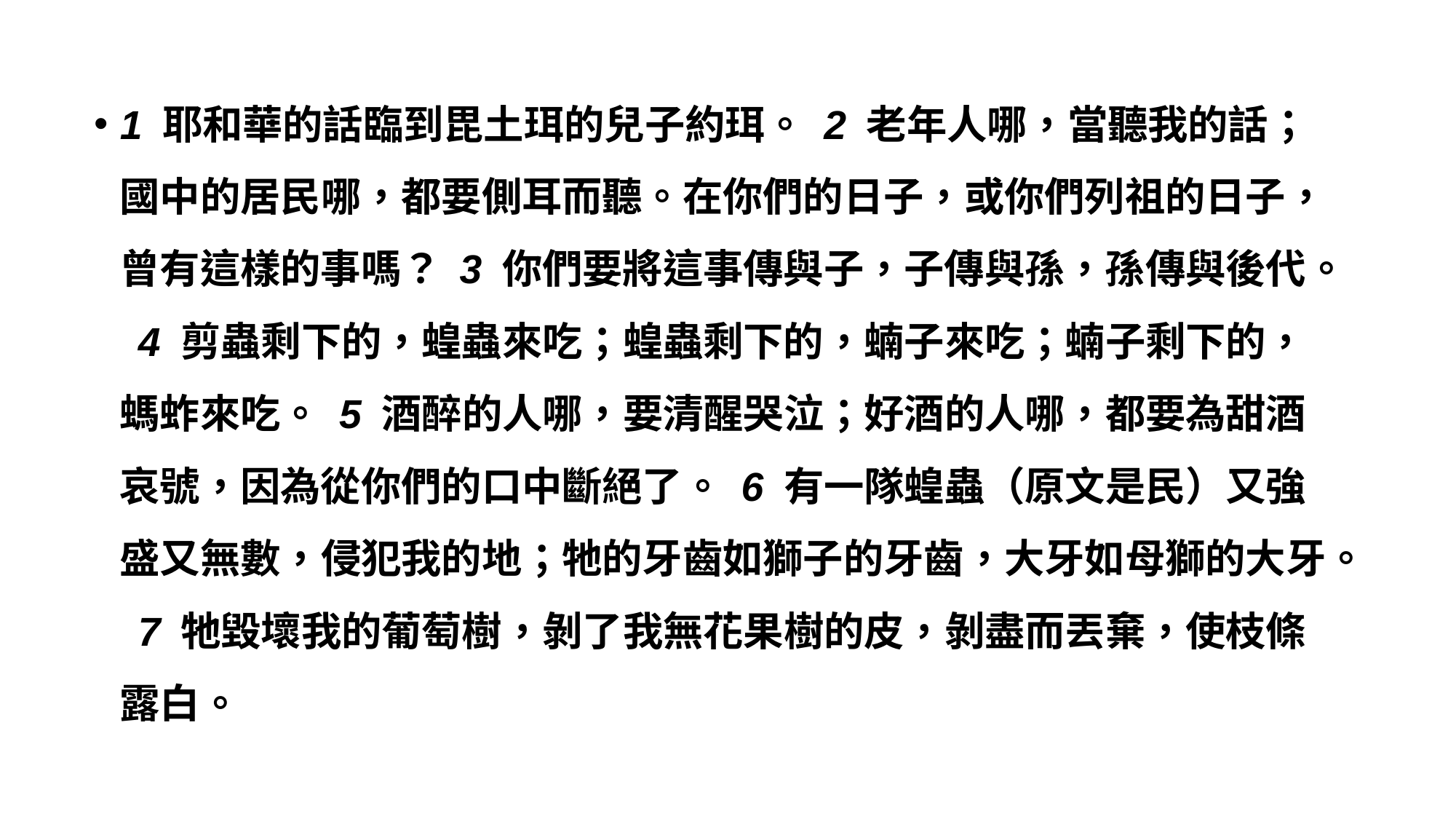

1 耶和華的話臨到毘土珥的兒子約珥。 2 老年人哪，當聽我的話；國中的居民哪，都要側耳而聽。在你們的日子，或你們列祖的日子，曾有這樣的事嗎？ 3 你們要將這事傳與子，子傳與孫，孫傳與後代。 4 剪蟲剩下的，蝗蟲來吃；蝗蟲剩下的，蝻子來吃；蝻子剩下的，螞蚱來吃。 5 酒醉的人哪，要清醒哭泣；好酒的人哪，都要為甜酒哀號，因為從你們的口中斷絕了。 6 有一隊蝗蟲（原文是民）又強盛又無數，侵犯我的地；牠的牙齒如獅子的牙齒，大牙如母獅的大牙。 7 牠毀壞我的葡萄樹，剝了我無花果樹的皮，剝盡而丟棄，使枝條露白。